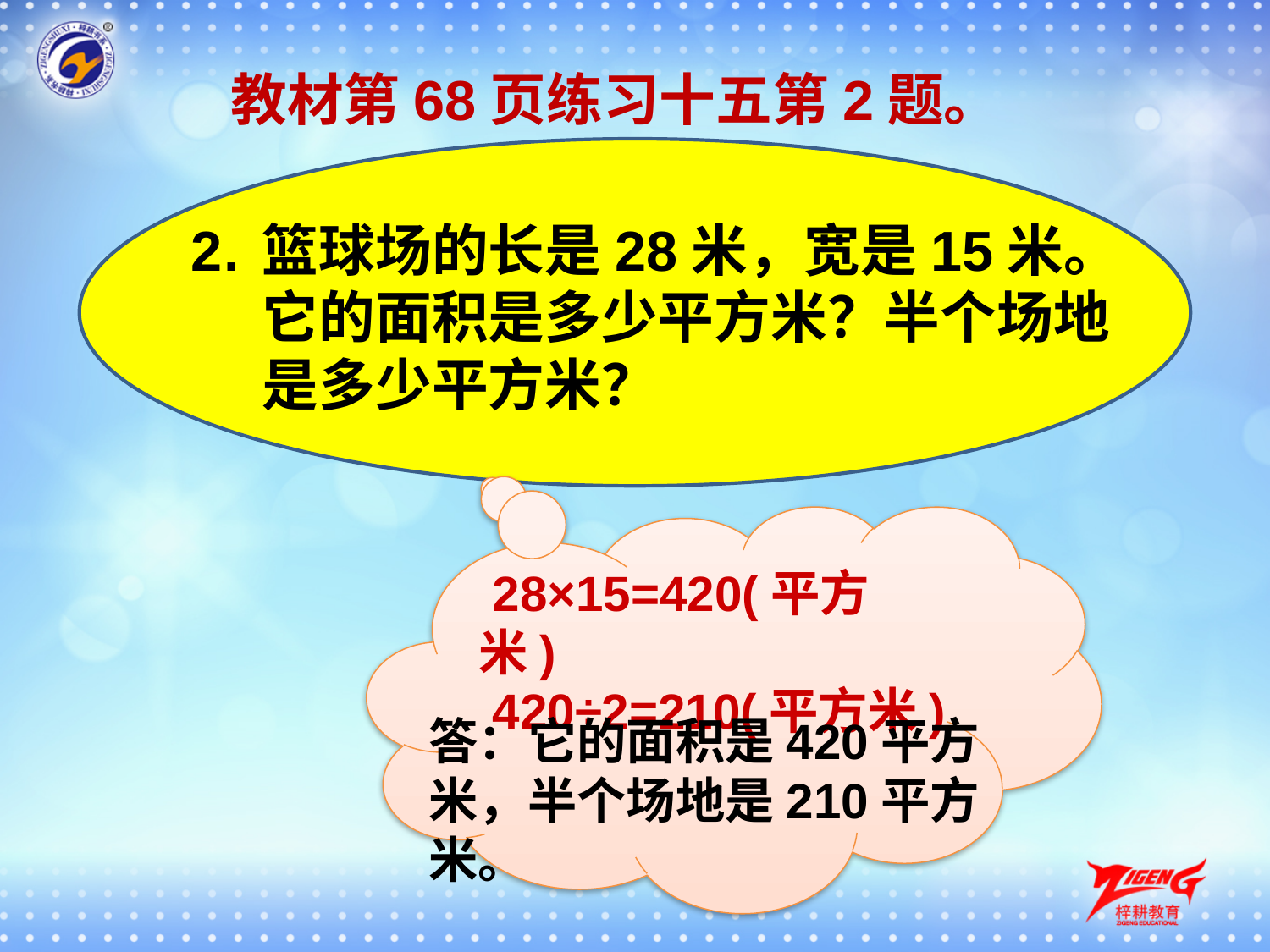

教材第68页练习十五第2题。

篮球场的长是28米，宽是15米。它的面积是多少平方米？半个场地是多少平方米？

 28×15=420(平方米)
 420÷2=210(平方米)
答：它的面积是420平方米，半个场地是210平方米。